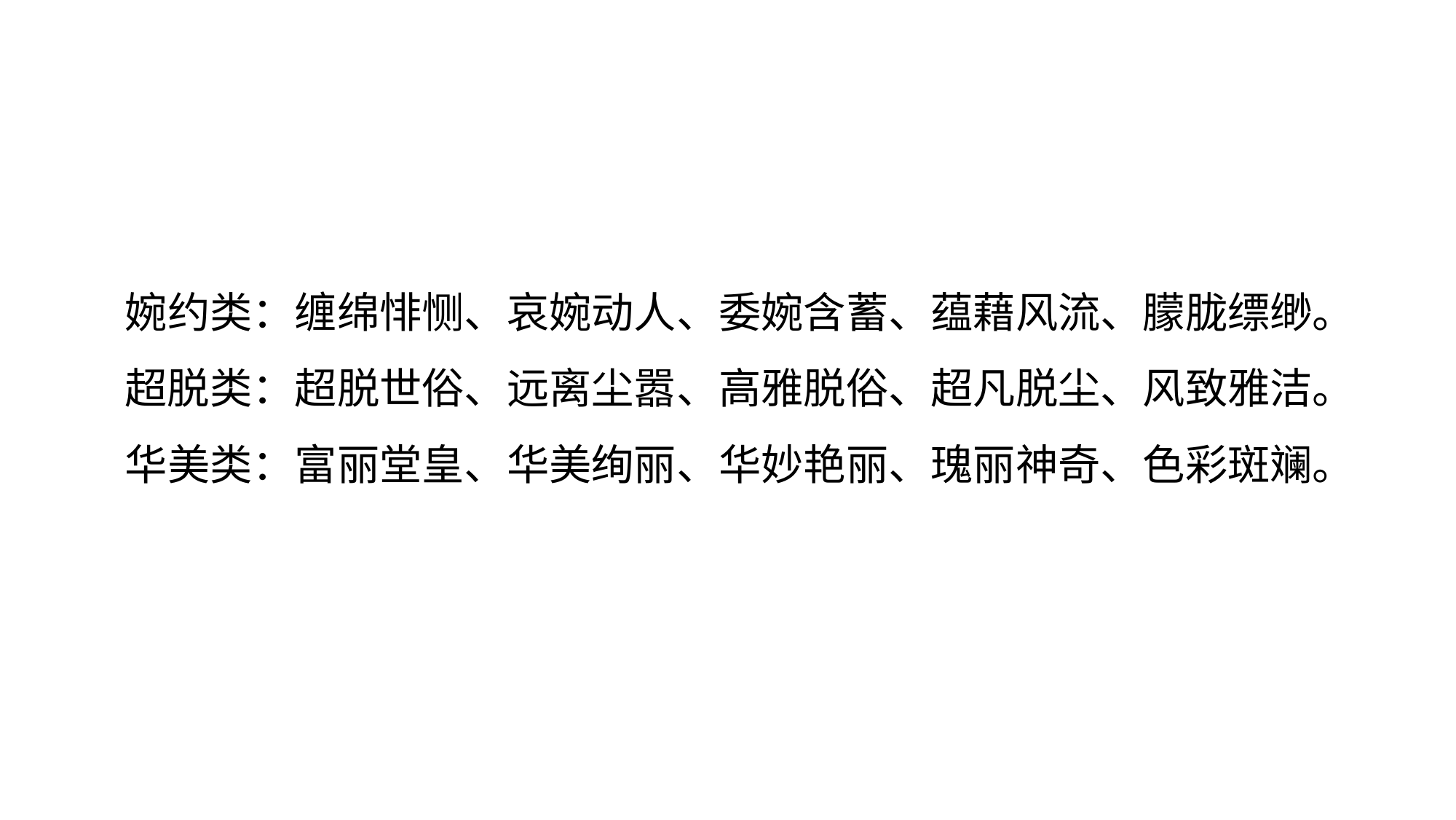

婉约类：缠绵悱恻、哀婉动人、委婉含蓄、蕴藉风流、朦胧缥缈。
超脱类：超脱世俗、远离尘嚣、高雅脱俗、超凡脱尘、风致雅洁。
华美类：富丽堂皇、华美绚丽、华妙艳丽、瑰丽神奇、色彩斑斓。